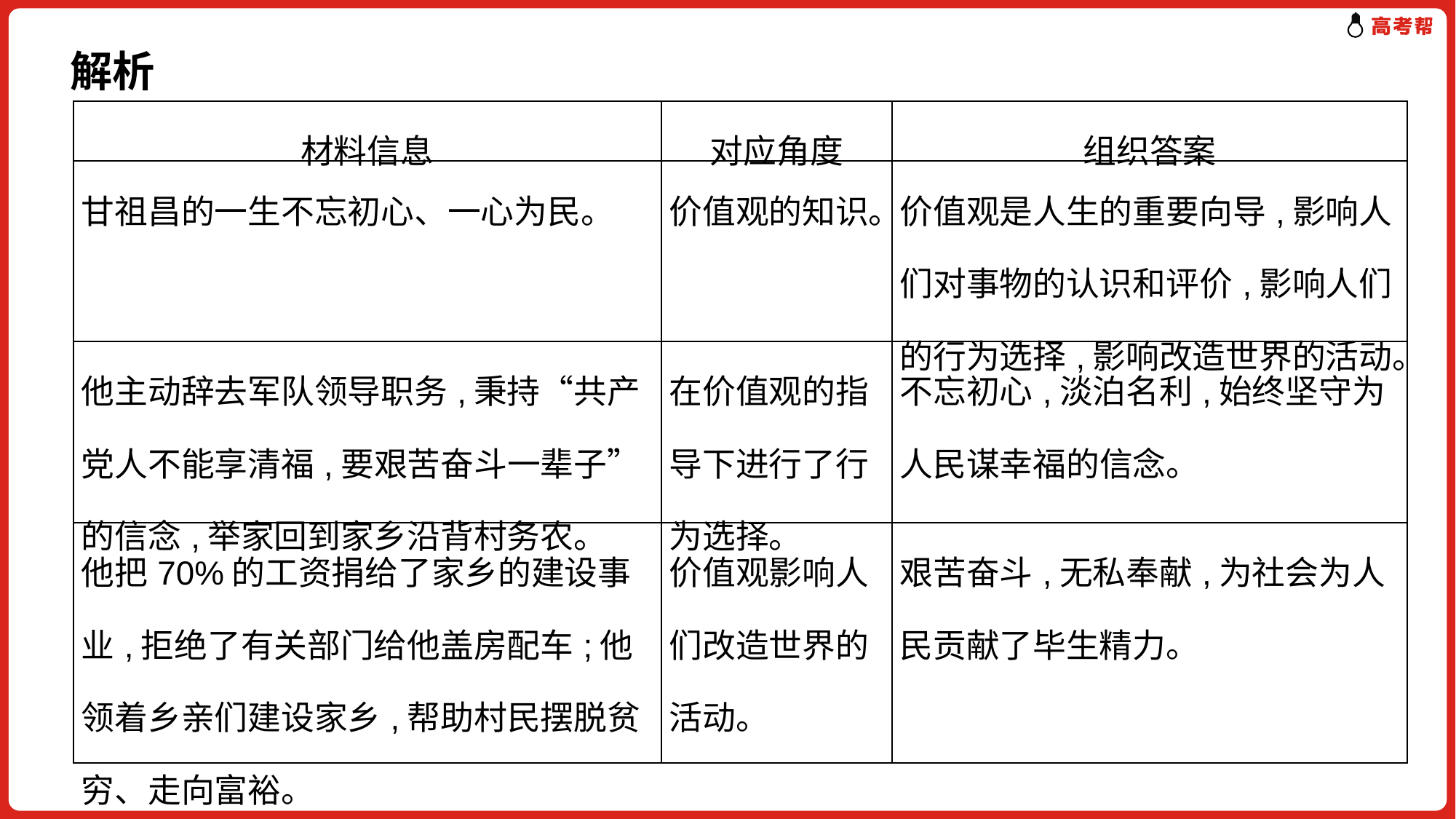

解析
| 材料信息 | 对应角度 | 组织答案 |
| --- | --- | --- |
| 甘祖昌的一生不忘初心、一心为民。 | 价值观的知识。 | 价值观是人生的重要向导,影响人们对事物的认识和评价,影响人们的行为选择,影响改造世界的活动。 |
| 他主动辞去军队领导职务,秉持“共产党人不能享清福,要艰苦奋斗一辈子”的信念,举家回到家乡沿背村务农。 | 在价值观的指导下进行了行为选择。 | 不忘初心,淡泊名利,始终坚守为人民谋幸福的信念。 |
| 他把70%的工资捐给了家乡的建设事业,拒绝了有关部门给他盖房配车;他领着乡亲们建设家乡,帮助村民摆脱贫穷、走向富裕。 | 价值观影响人们改造世界的活动。 | 艰苦奋斗,无私奉献,为社会为人民贡献了毕生精力。 |